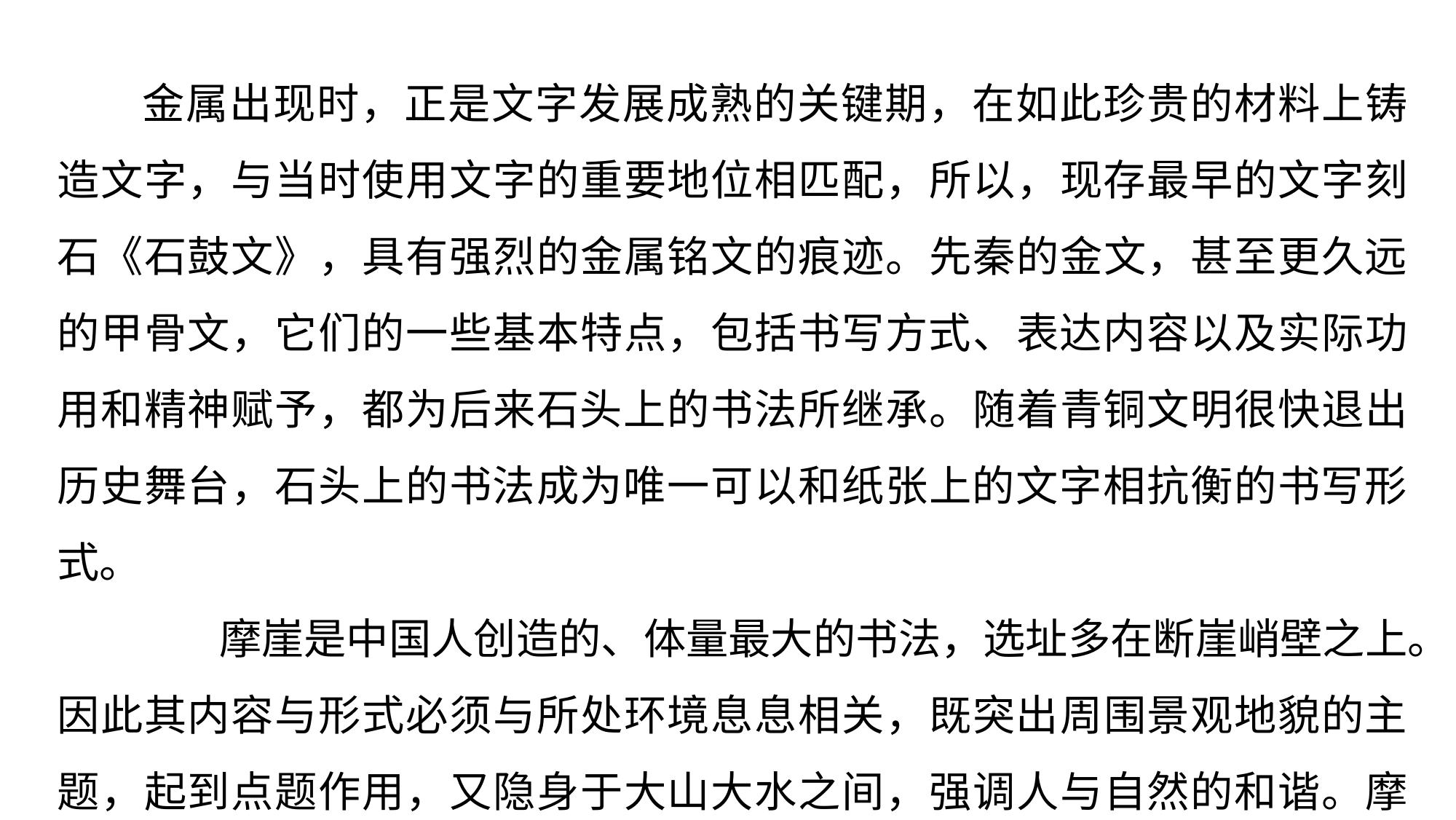

金属出现时，正是文字发展成熟的关键期，在如此珍贵的材料上铸造文字，与当时使用文字的重要地位相匹配，所以，现存最早的文字刻石《石鼓文》，具有强烈的金属铭文的痕迹。先秦的金文，甚至更久远的甲骨文，它们的一些基本特点，包括书写方式、表达内容以及实际功用和精神赋予，都为后来石头上的书法所继承。随着青铜文明很快退出历史舞台，石头上的书法成为唯一可以和纸张上的文字相抗衡的书写形式。
       摩崖是中国人创造的、体量最大的书法，选址多在断崖峭壁之上。因此其内容与形式必须与所处环境息息相关，既突出周围景观地貌的主题，起到点题作用，又隐身于大山大水之间，强调人与自然的和谐。摩崖书